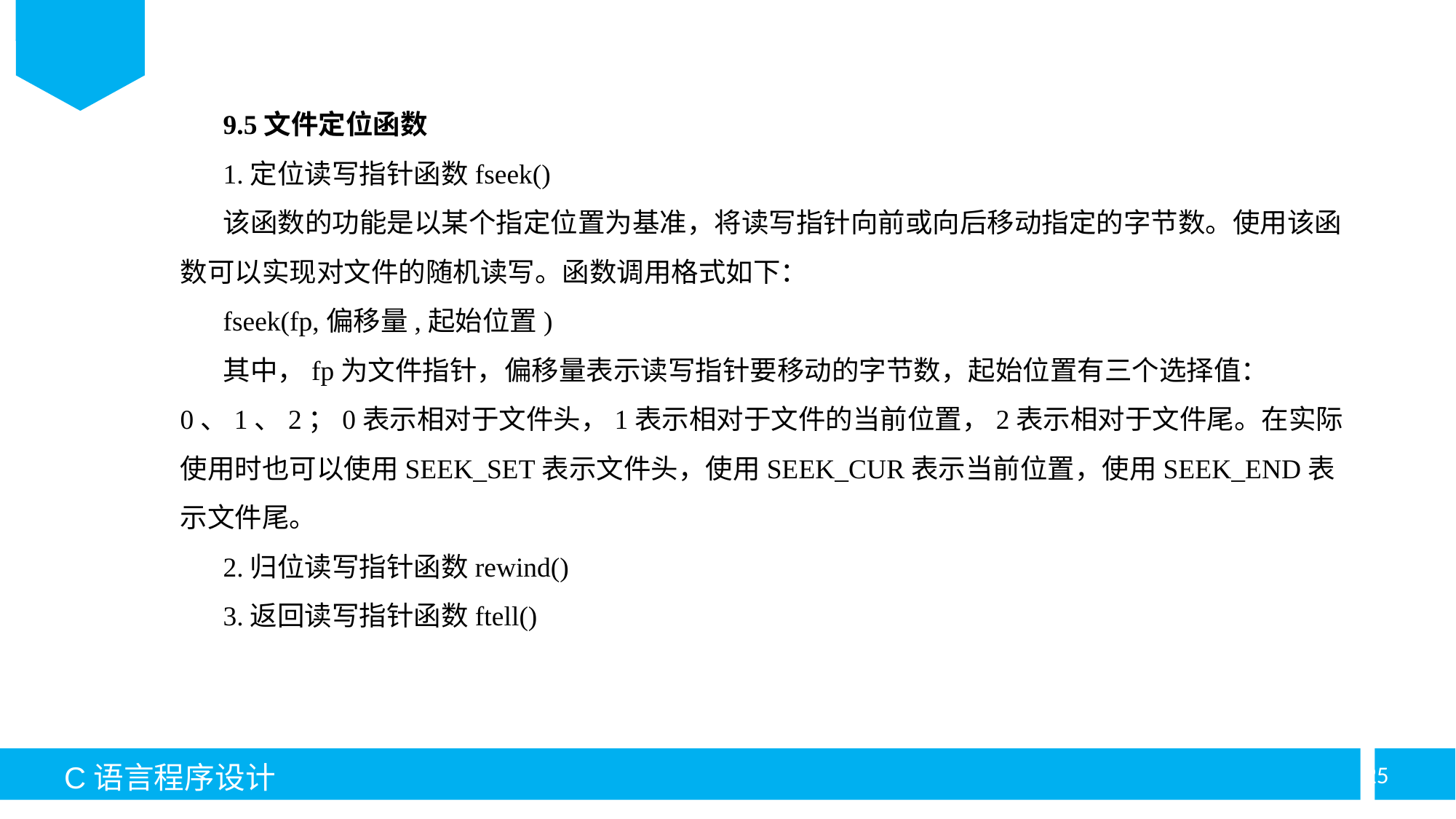

9.5文件定位函数
1.定位读写指针函数fseek()
该函数的功能是以某个指定位置为基准，将读写指针向前或向后移动指定的字节数。使用该函数可以实现对文件的随机读写。函数调用格式如下：
fseek(fp,偏移量,起始位置)
其中，fp为文件指针，偏移量表示读写指针要移动的字节数，起始位置有三个选择值：0、1、2；0表示相对于文件头，1表示相对于文件的当前位置，2表示相对于文件尾。在实际使用时也可以使用SEEK_SET表示文件头，使用SEEK_CUR表示当前位置，使用SEEK_END表示文件尾。
2.归位读写指针函数rewind()
3.返回读写指针函数ftell()